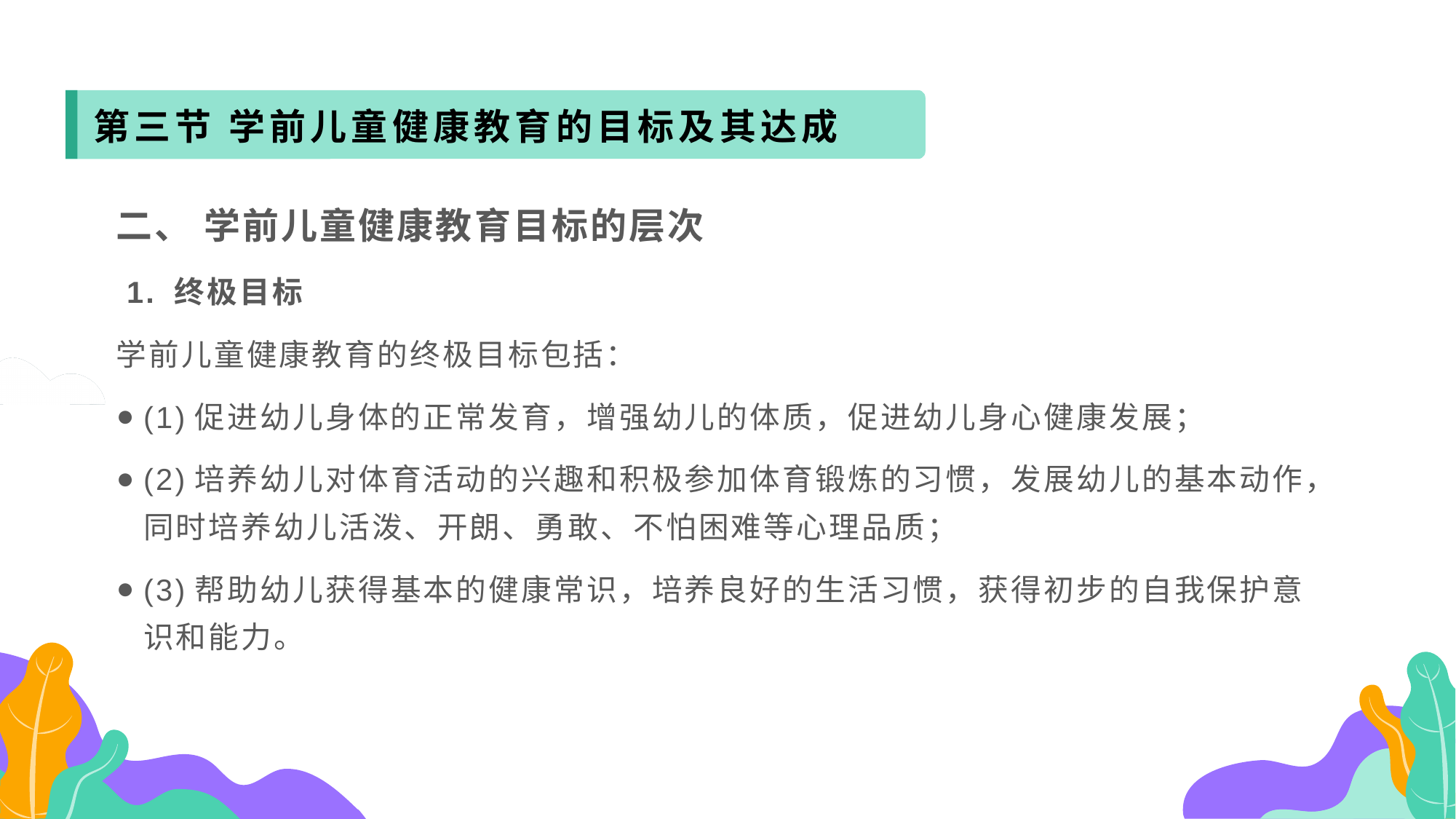

第三节 学前儿童健康教育的目标及其达成
二、 学前儿童健康教育目标的层次
 1. 终极目标
学前儿童健康教育的终极目标包括：
(1)促进幼儿身体的正常发育，增强幼儿的体质，促进幼儿身心健康发展；
(2)培养幼儿对体育活动的兴趣和积极参加体育锻炼的习惯，发展幼儿的基本动作，同时培养幼儿活泼、开朗、勇敢、不怕困难等心理品质；
(3)帮助幼儿获得基本的健康常识，培养良好的生活习惯，获得初步的自我保护意识和能力。